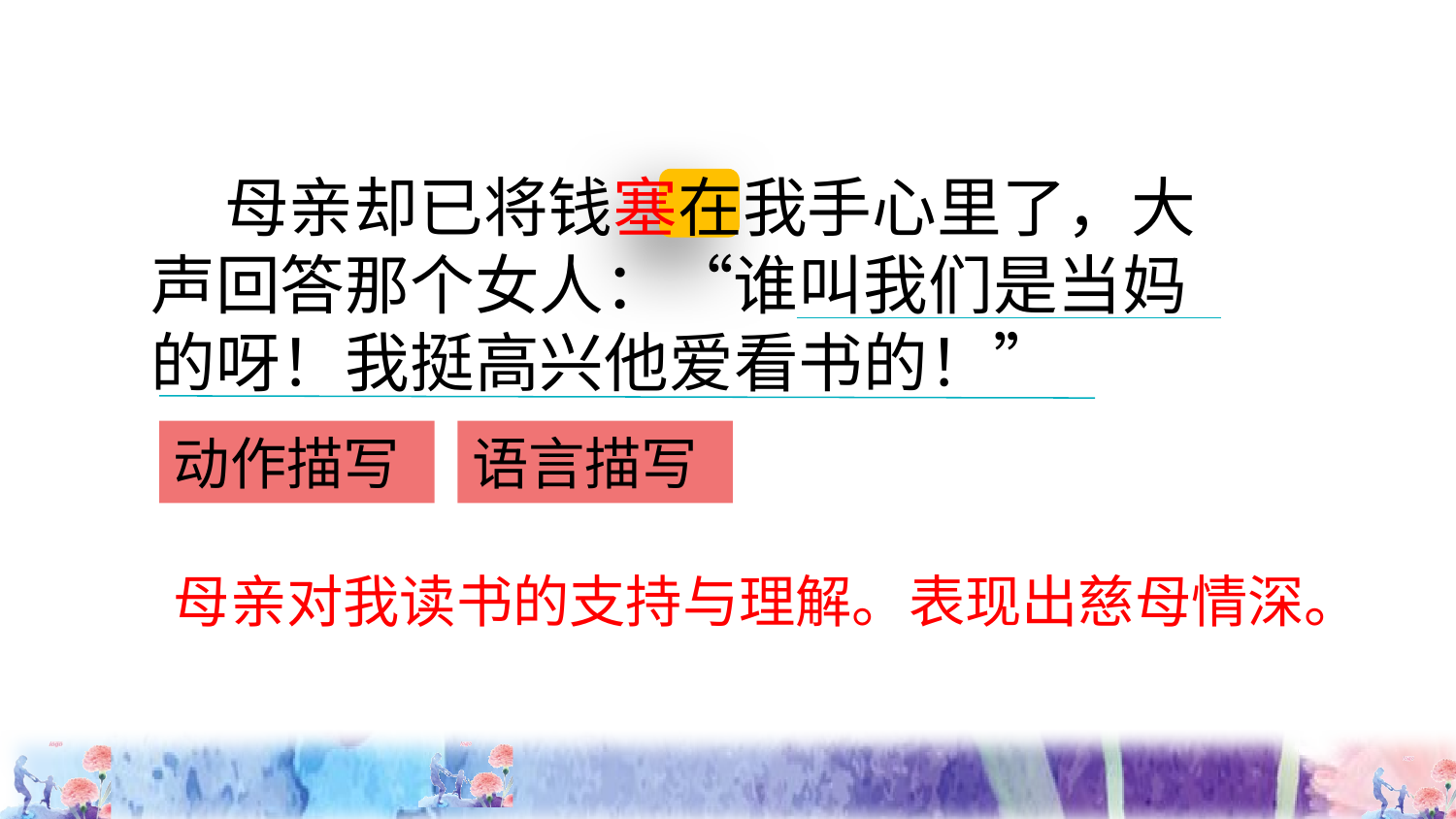

母亲却已将钱塞在我手心里了，大声回答那个女人：“谁叫我们是当妈的呀！我挺高兴他爱看书的！”

动作描写
语言描写
母亲对我读书的支持与理解。表现出慈母情深。